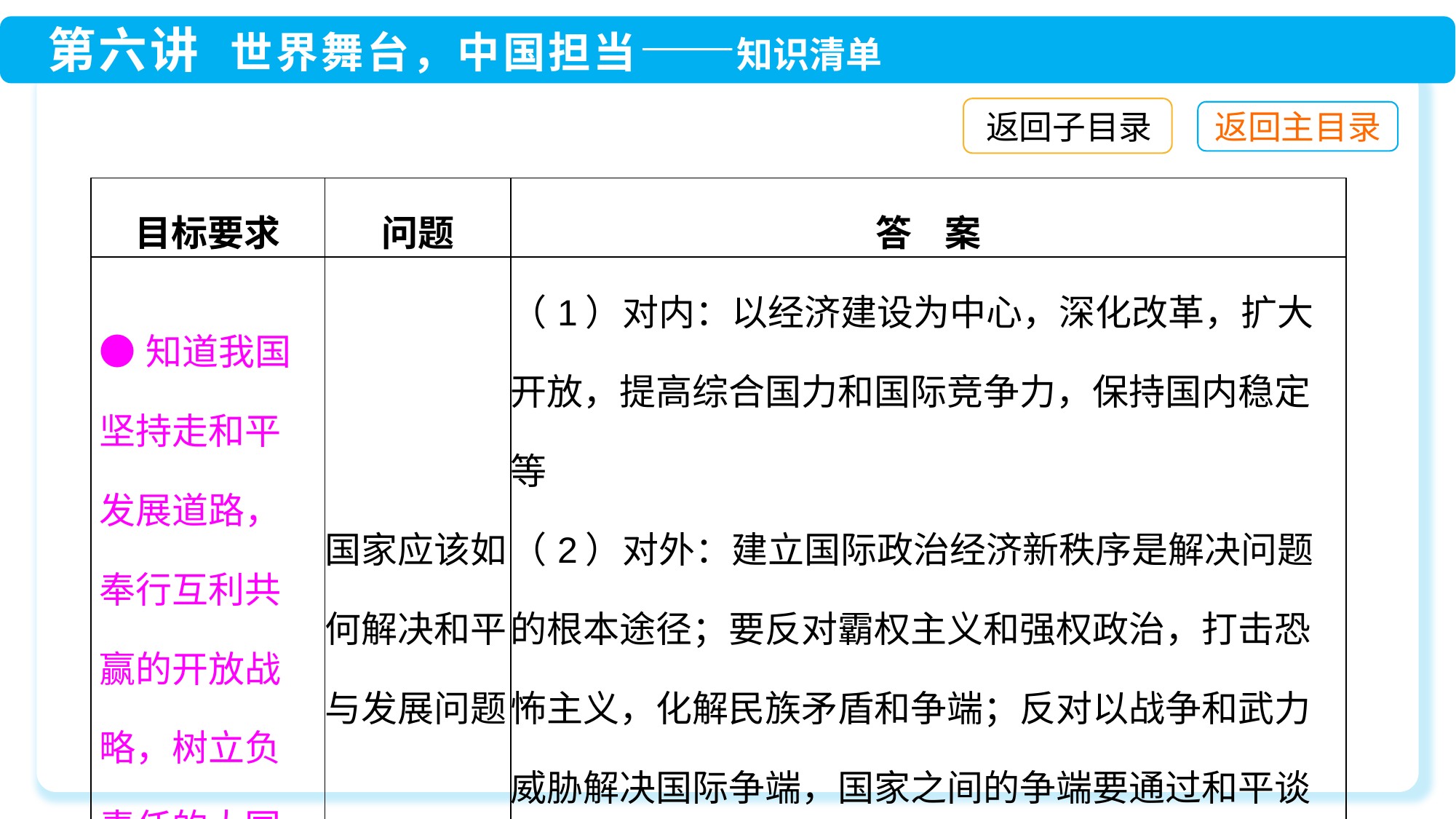

返回子目录
| 目标要求 | 问题 | 答 案 |
| --- | --- | --- |
| ●知道我国坚持走和平发展道路，奉行互利共赢的开放战略，树立负责任的大国形象 | 国家应该如何解决和平与发展问题 | （1）对内：以经济建设为中心，深化改革，扩大开放，提高综合国力和国际竞争力，保持国内稳定等 （2）对外：建立国际政治经济新秩序是解决问题的根本途径；要反对霸权主义和强权政治，打击恐怖主义，化解民族矛盾和争端；反对以战争和武力威胁解决国际争端，国家之间的争端要通过和平谈判的方式解决；大力发展与发展中国家之间的合作，提高这些国家在国际事务中的影响力；等等 |